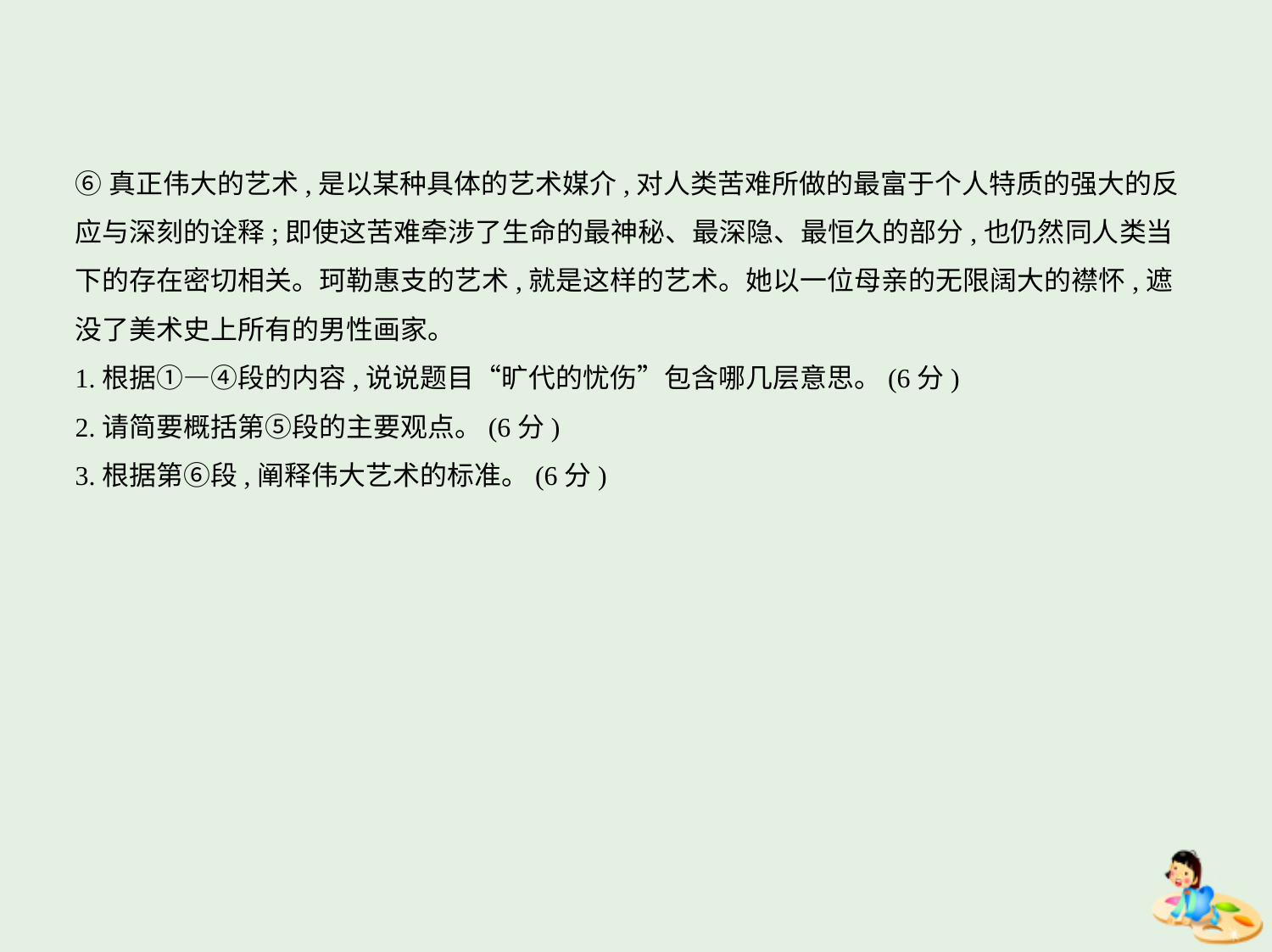

⑥真正伟大的艺术,是以某种具体的艺术媒介,对人类苦难所做的最富于个人特质的强大的反
应与深刻的诠释;即使这苦难牵涉了生命的最神秘、最深隐、最恒久的部分,也仍然同人类当
下的存在密切相关。珂勒惠支的艺术,就是这样的艺术。她以一位母亲的无限阔大的襟怀,遮
没了美术史上所有的男性画家。
1.根据①—④段的内容,说说题目“旷代的忧伤”包含哪几层意思。(6分)
2.请简要概括第⑤段的主要观点。(6分)
3.根据第⑥段,阐释伟大艺术的标准。(6分)